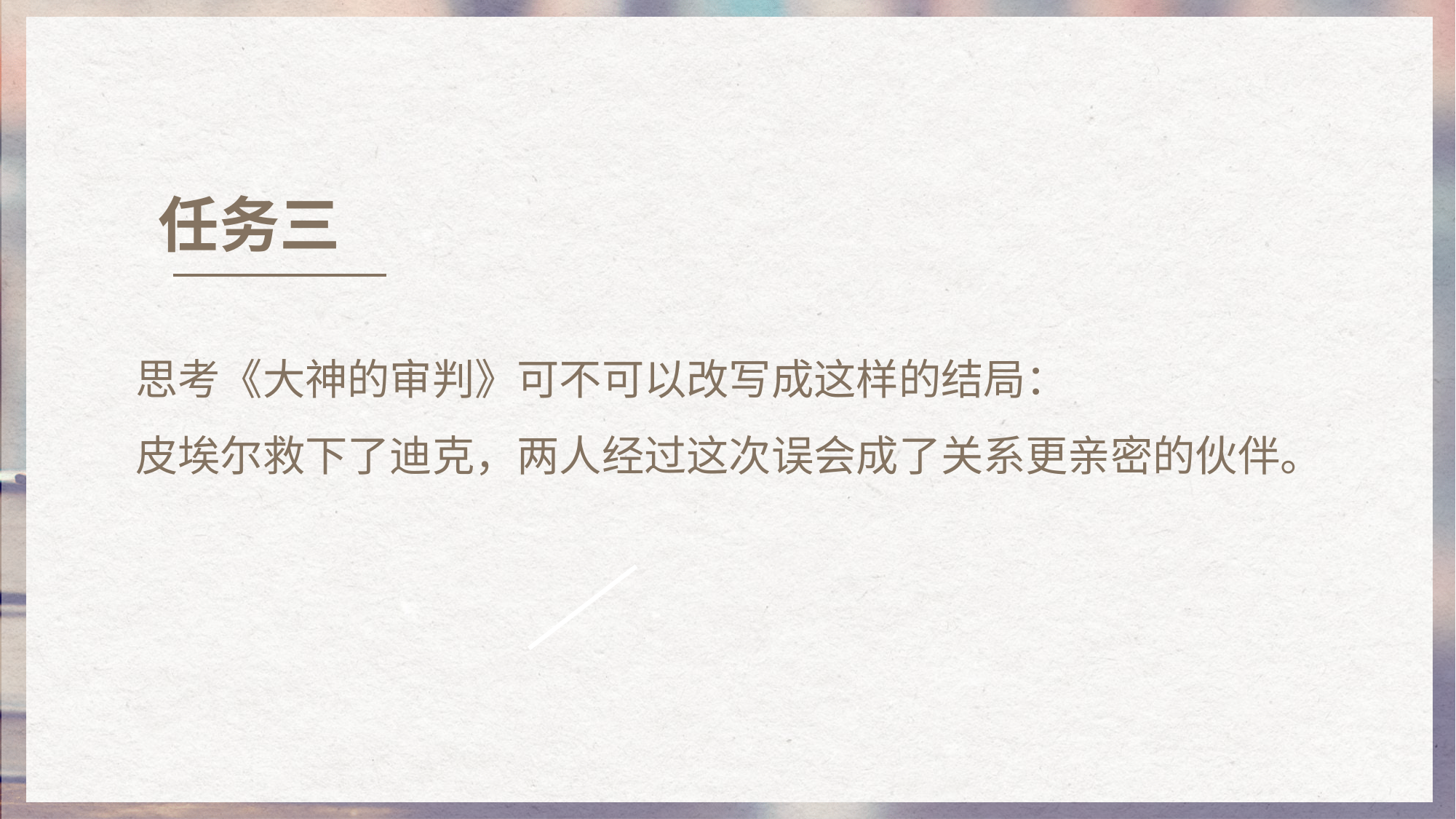

任务三

思考《大神的审判》可不可以改写成这样的结局：
皮埃尔救下了迪克，两人经过这次误会成了关系更亲密的伙伴。